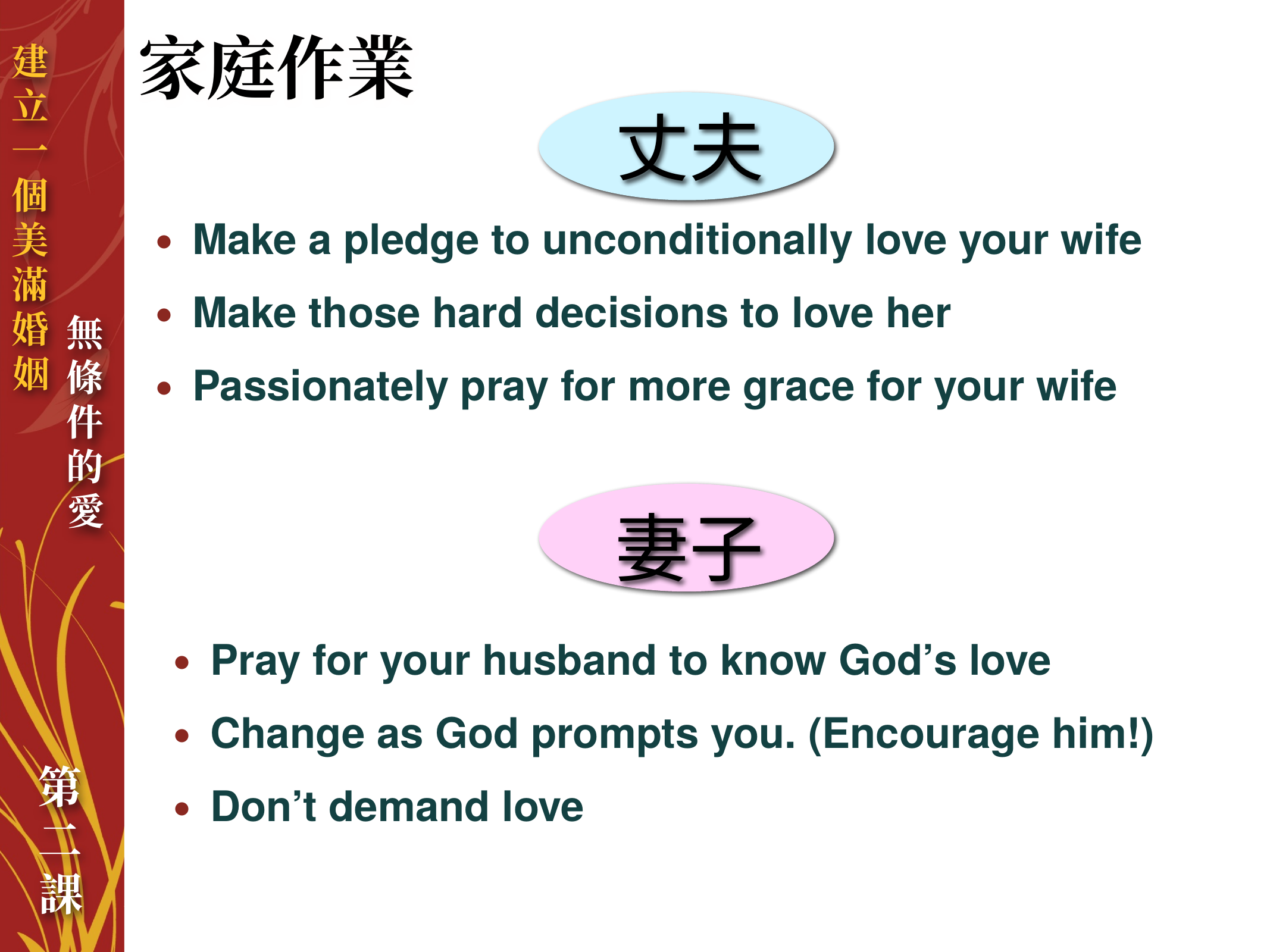

# 家庭作業

丈夫
Make a pledge to unconditionally love your wife
Make those hard decisions to love her
Passionately pray for more grace for your wife

妻子
Pray for your husband to know God’s love
Change as God prompts you. (Encourage him!)
Don’t demand love